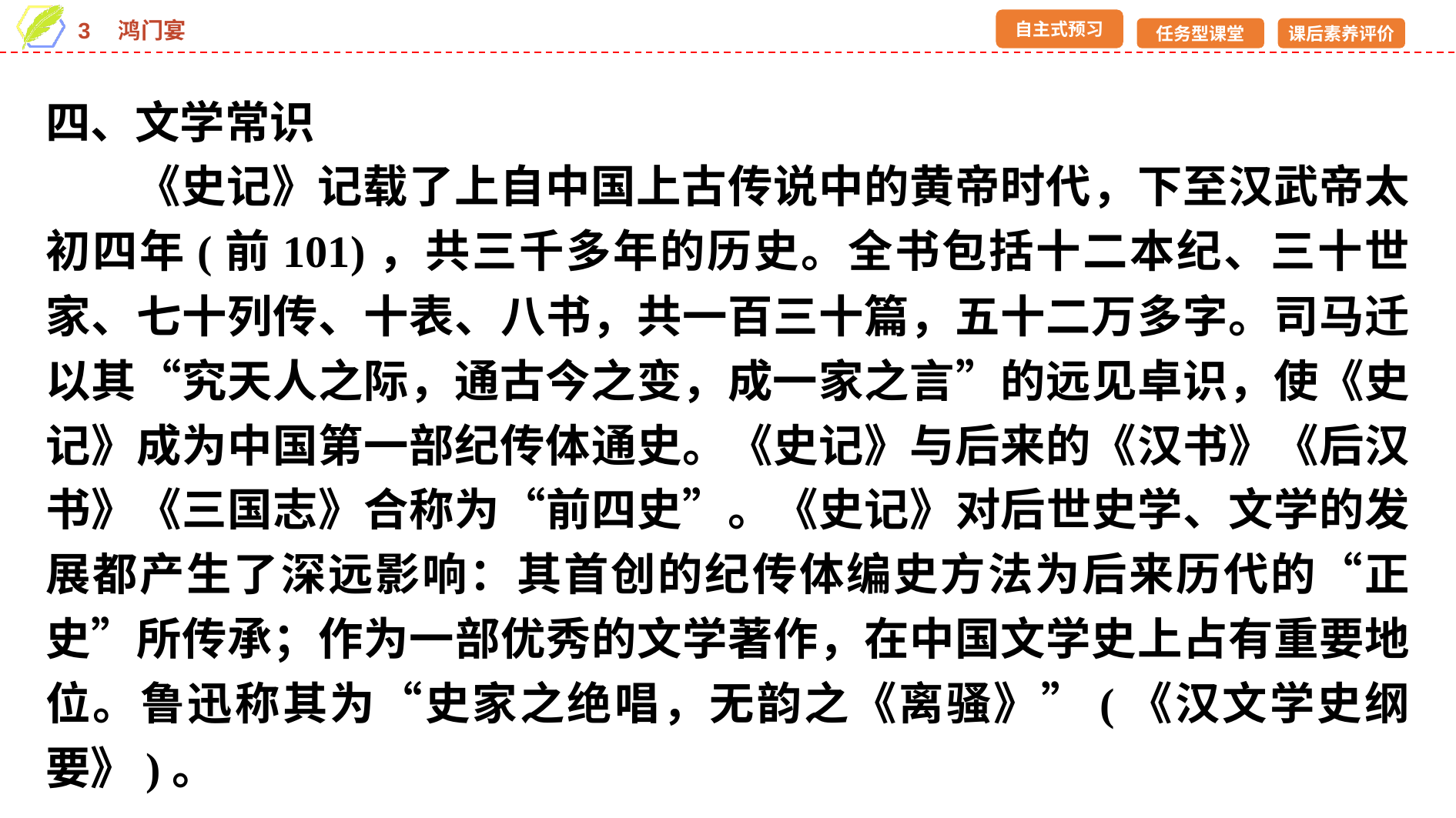

四、文学常识
《史记》记载了上自中国上古传说中的黄帝时代，下至汉武帝太初四年(前101)，共三千多年的历史。全书包括十二本纪、三十世家、七十列传、十表、八书，共一百三十篇，五十二万多字。司马迁以其“究天人之际，通古今之变，成一家之言”的远见卓识，使《史记》成为中国第一部纪传体通史。《史记》与后来的《汉书》《后汉书》《三国志》合称为“前四史”。《史记》对后世史学、文学的发展都产生了深远影响：其首创的纪传体编史方法为后来历代的“正史”所传承；作为一部优秀的文学著作，在中国文学史上占有重要地位。鲁迅称其为“史家之绝唱，无韵之《离骚》”(《汉文学史纲要》)。